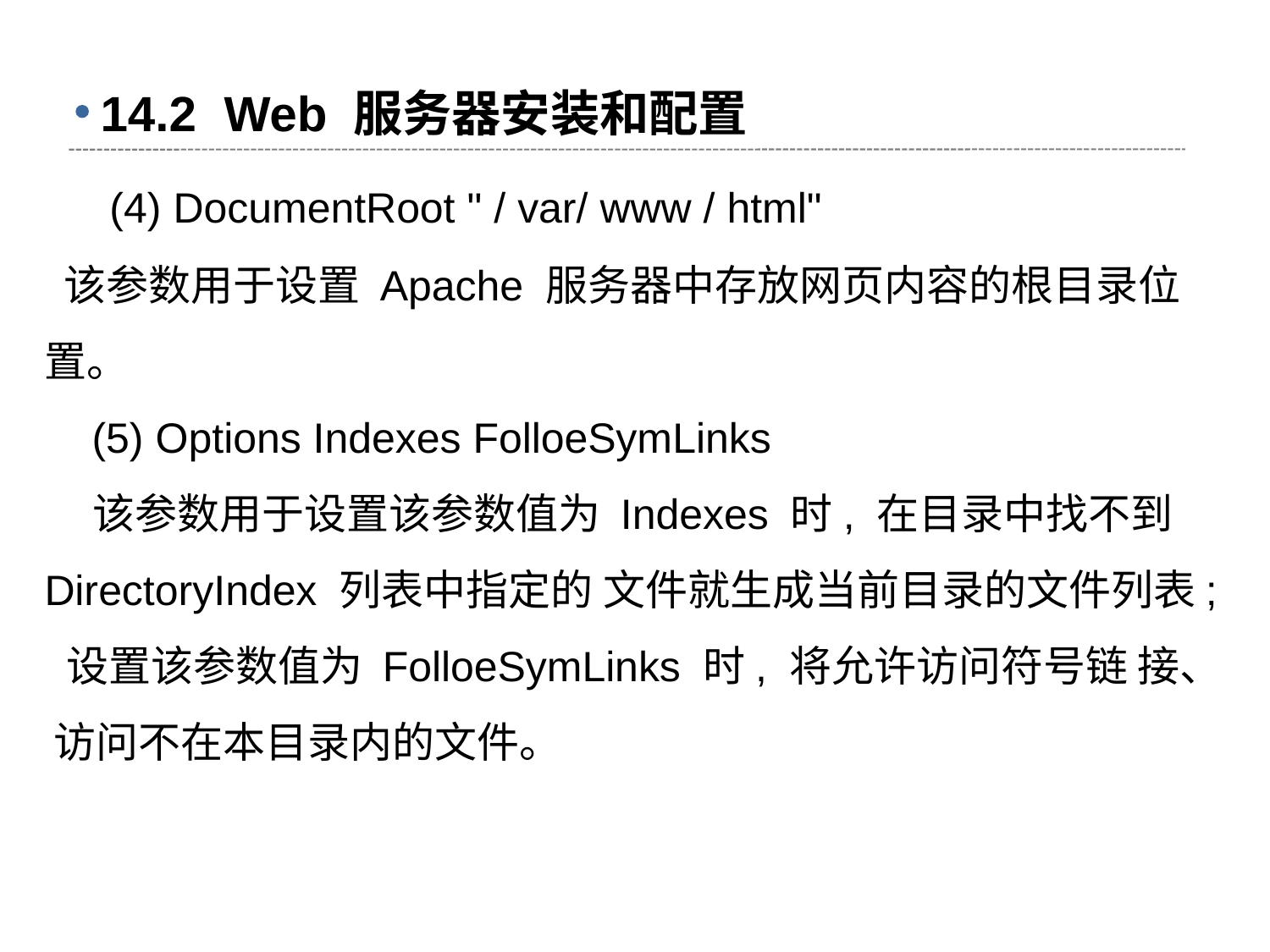

# 14.2  Web 服务器安装和配置
     (4) DocumentRoot " / var/ www / html"
 该参数用于设置 Apache 服务器中存放网页内容的根目录位置。
    (5) Options Indexes FolloeSymLinks
    该参数用于设置该参数值为 Indexes 时, 在目录中找不到 DirectoryIndex 列表中指定的 文件就生成当前目录的文件列表; 设置该参数值为 FolloeSymLinks 时, 将允许访问符号链 接、 访问不在本目录内的文件。